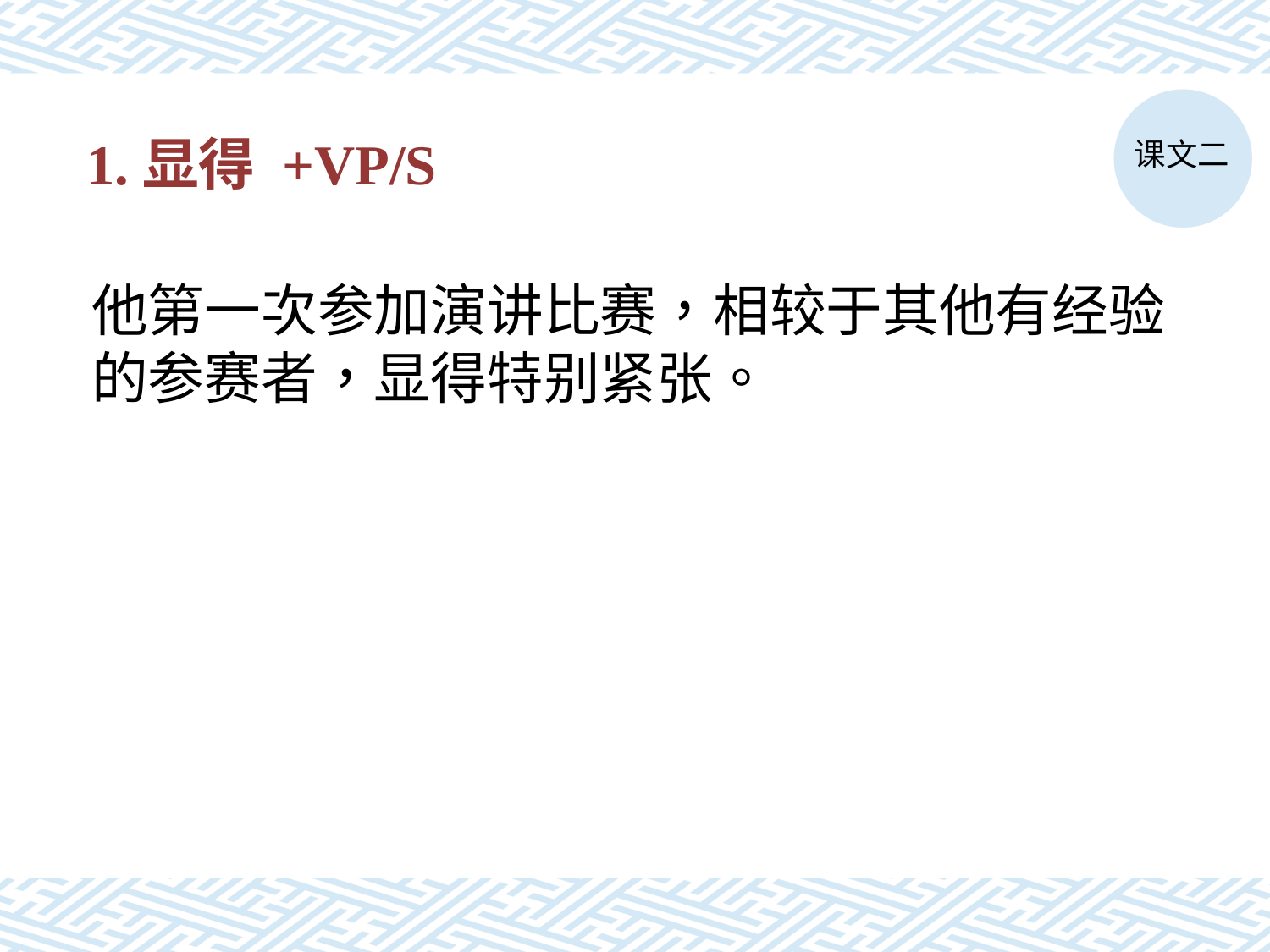

课文二
# 1.显得 +VP/S
他第一次参加演讲比赛，相较于其他有经验的参赛者，显得特别紧张。